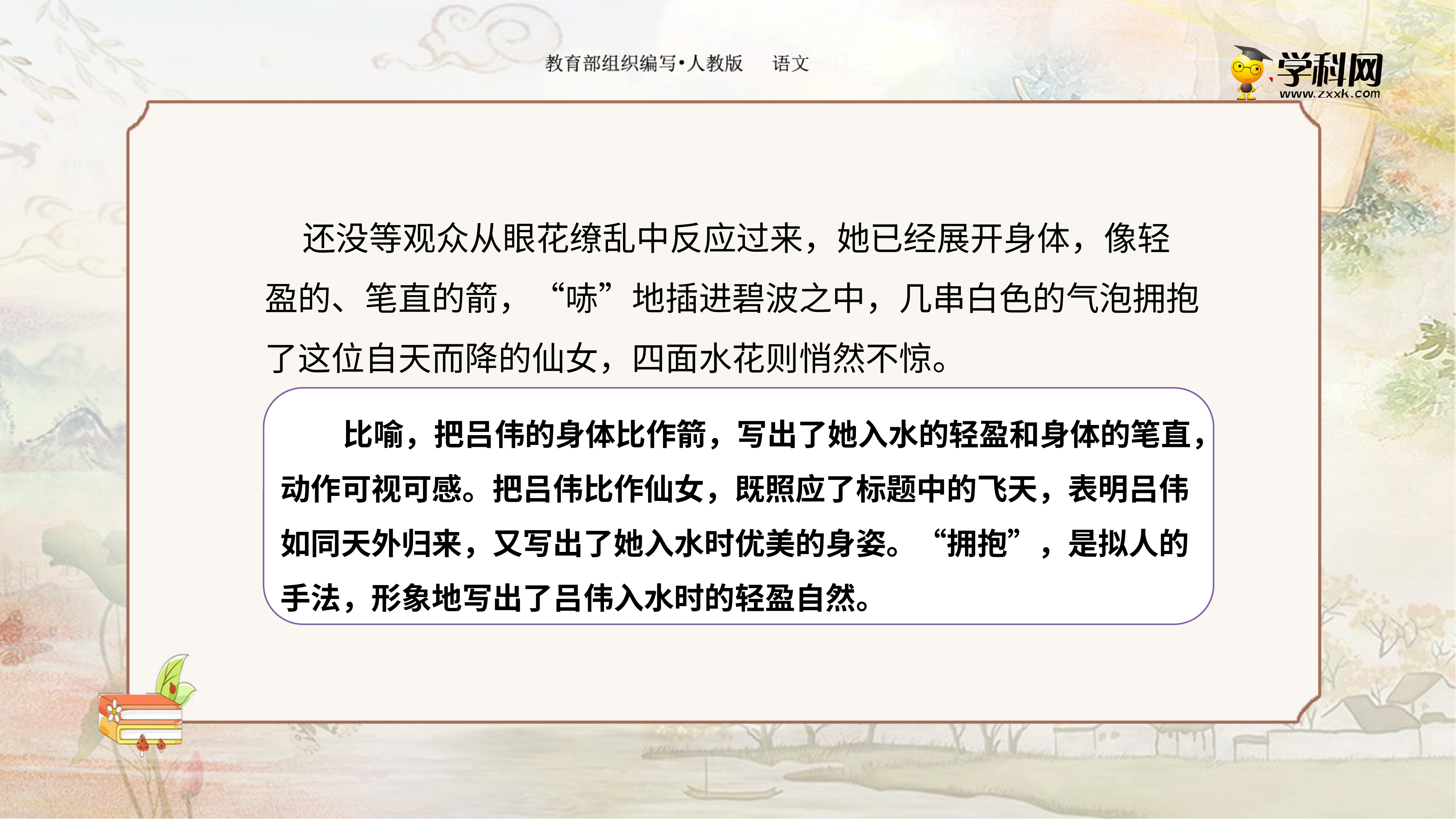

还没等观众从眼花缭乱中反应过来，她已经展开身体，像轻盈的、笔直的箭，“哧”地插进碧波之中，几串白色的气泡拥抱了这位自天而降的仙女，四面水花则悄然不惊。
        比喻，把吕伟的身体比作箭，写出了她入水的轻盈和身体的笔直，动作可视可感。把吕伟比作仙女，既照应了标题中的飞天，表明吕伟  如同天外归来，又写出了她入水时优美的身姿。“拥抱”，是拟人的手法，形象地写出了吕伟入水时的轻盈自然。